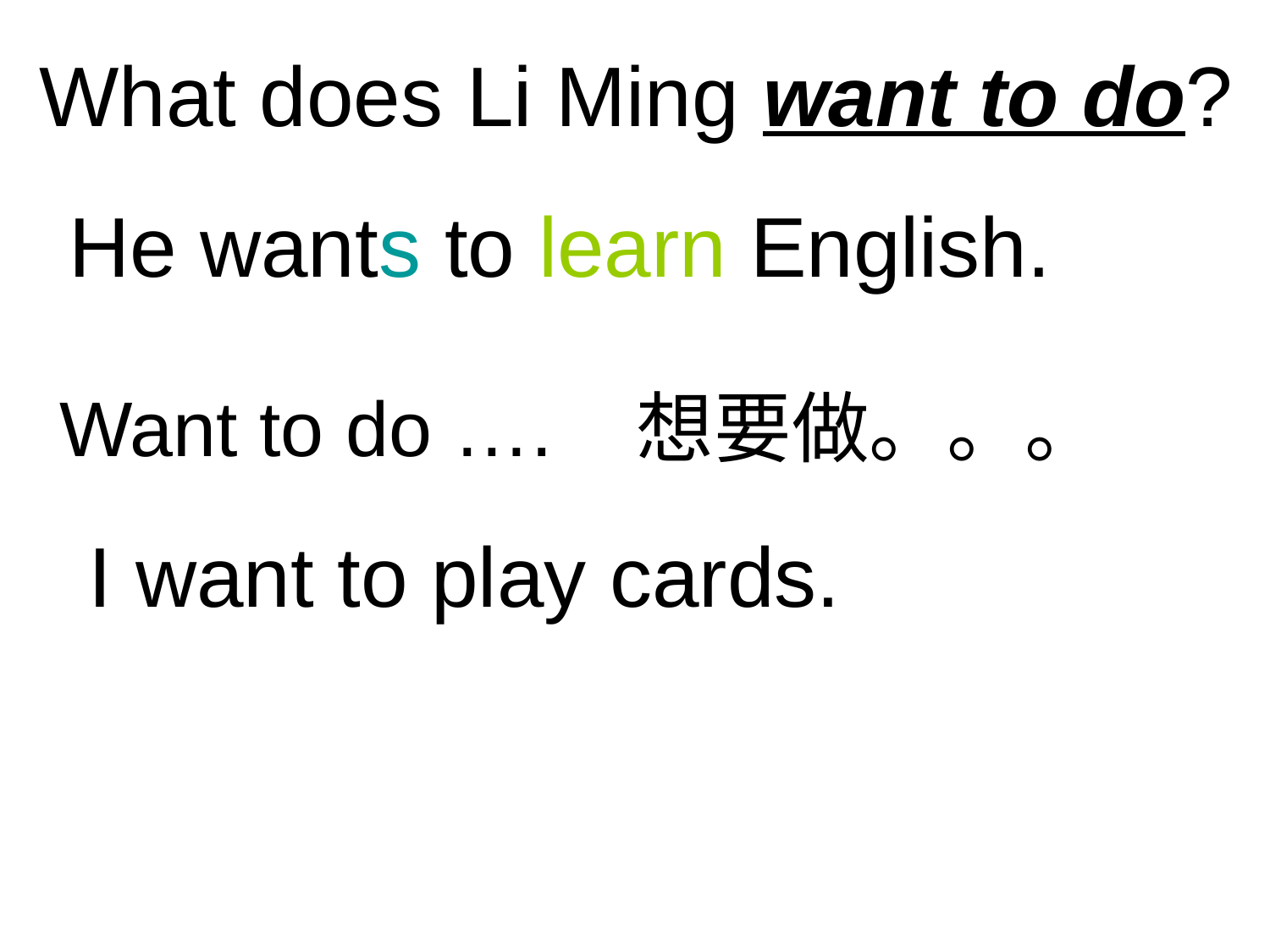

What does Li Ming want to do?
He wants to learn English.
Want to do ….   想要做。。。
I want to play cards.